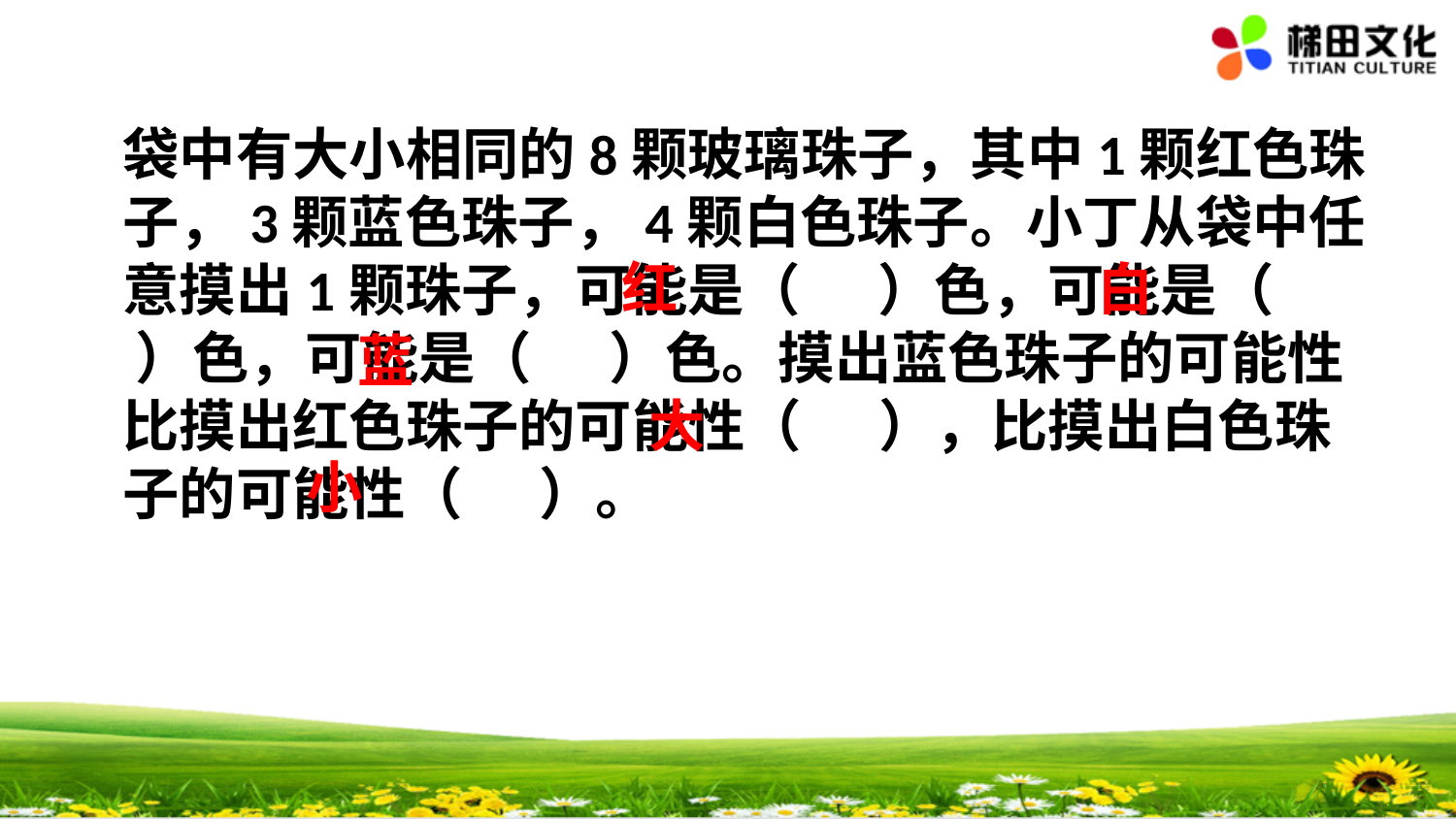

袋中有大小相同的8颗玻璃珠子，其中1颗红色珠子，3颗蓝色珠子，4颗白色珠子。小丁从袋中任意摸出1颗珠子，可能是（      ）色，可能是（      ）色，可能是（      ）色。摸出蓝色珠子的可能性比摸出红色珠子的可能性（      ），比摸出白色珠子的可能性（      ）。
红
白
蓝
大
小